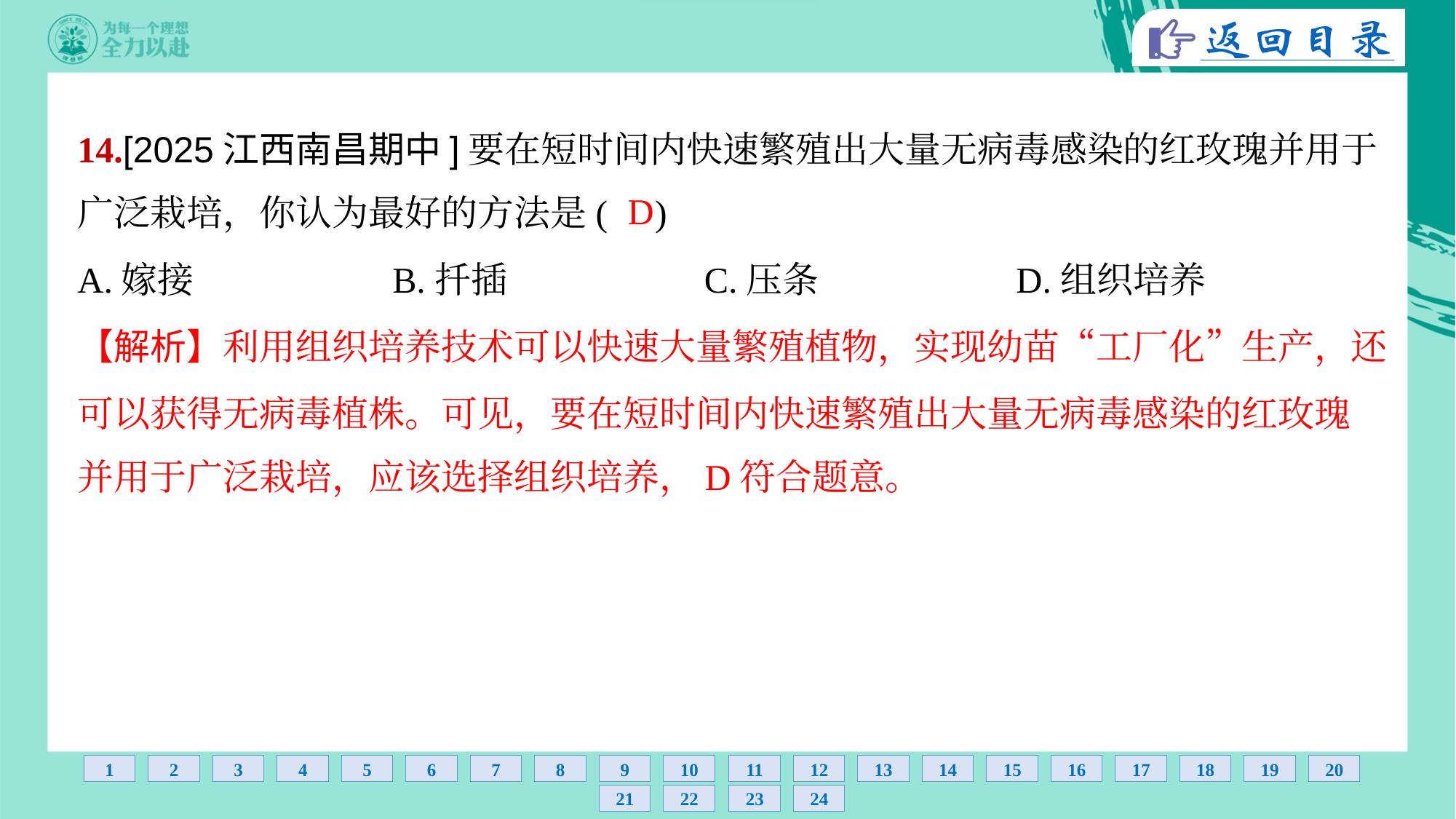

14.[2025江西南昌期中]要在短时间内快速繁殖出大量无病毒感染的红玫瑰并用于
广泛栽培，你认为最好的方法是(     )
D
A.嫁接	B.扦插	C.压条	D.组织培养
【解析】利用组织培养技术可以快速大量繁殖植物，实现幼苗“工厂化”生产，还
可以获得无病毒植株。可见，要在短时间内快速繁殖出大量无病毒感染的红玫瑰
并用于广泛栽培，应该选择组织培养，D符合题意。